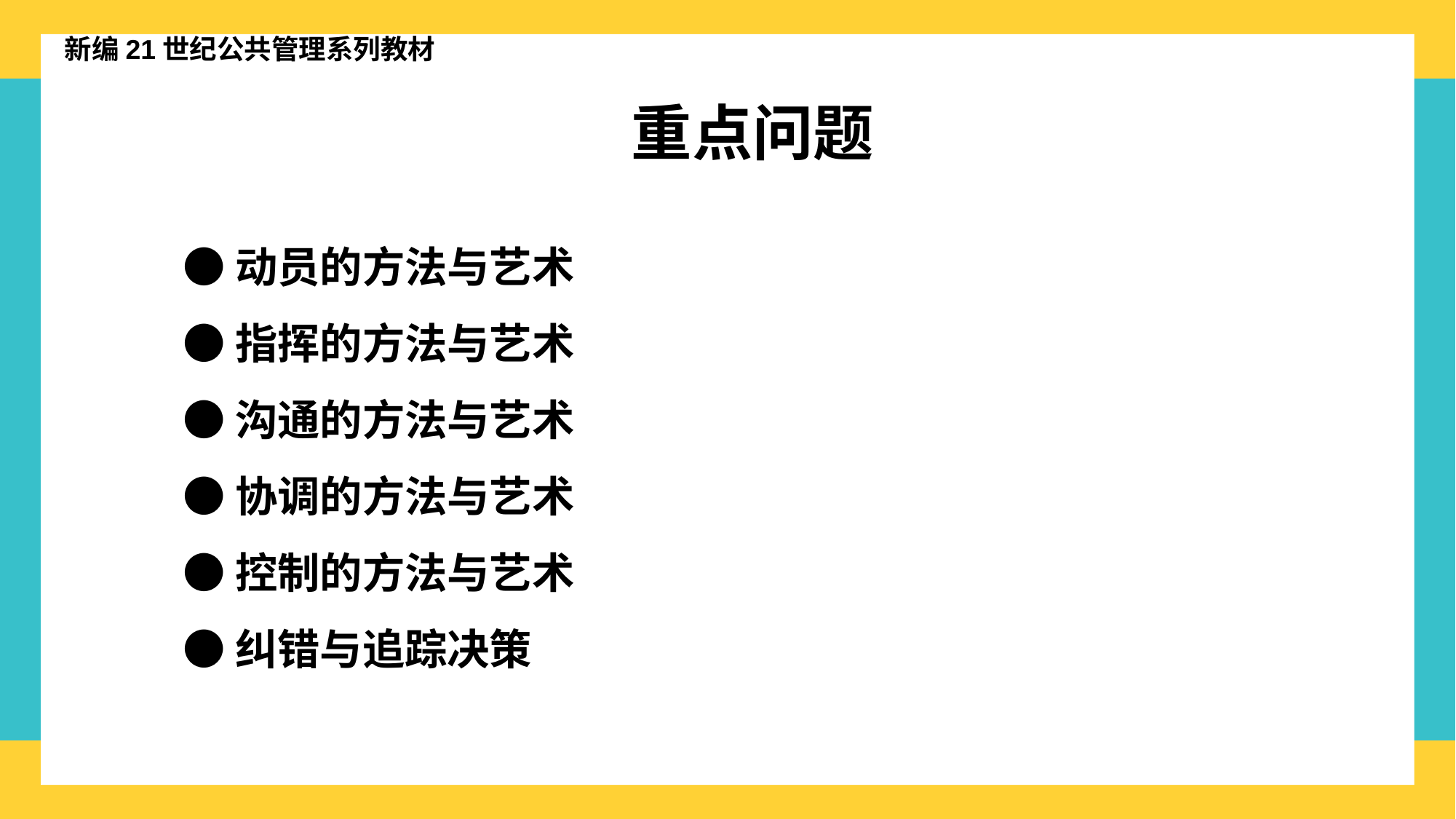

新编21世纪公共管理系列教材
重点问题
●动员的方法与艺术
●指挥的方法与艺术
●沟通的方法与艺术
●协调的方法与艺术
●控制的方法与艺术
●纠错与追踪决策